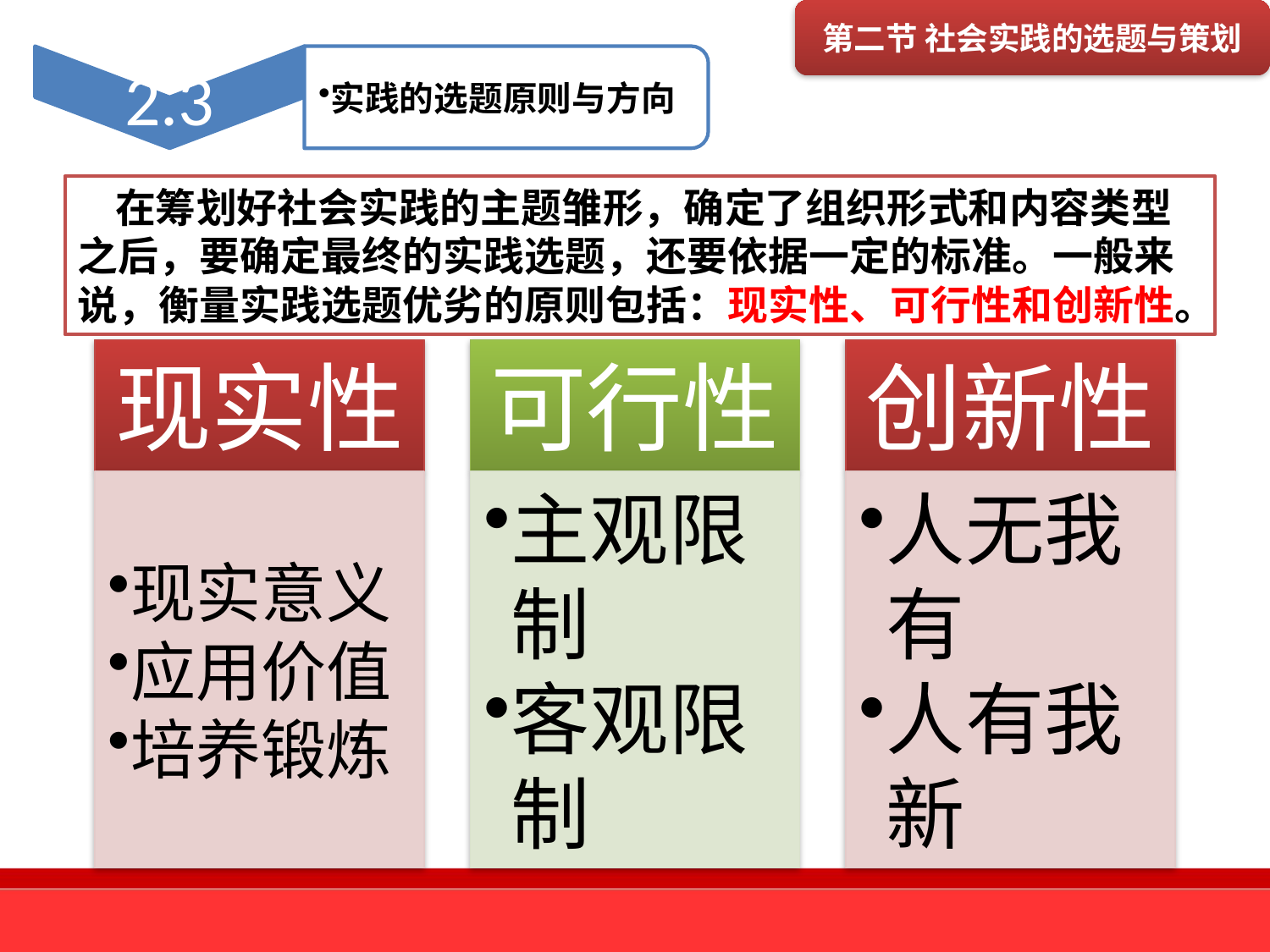

第二节 社会实践的选题与策划
实践的选题原则与方向
2.3
   在筹划好社会实践的主题雏形，确定了组织形式和内容类型之后，要确定最终的实践选题，还要依据一定的标准。一般来说，衡量实践选题优劣的原则包括：现实性、可行性和创新性。
现实性
现实意义
应用价值
可行性
主观限制
客观限制
创新性
人无我有
培养锻炼
人有我新